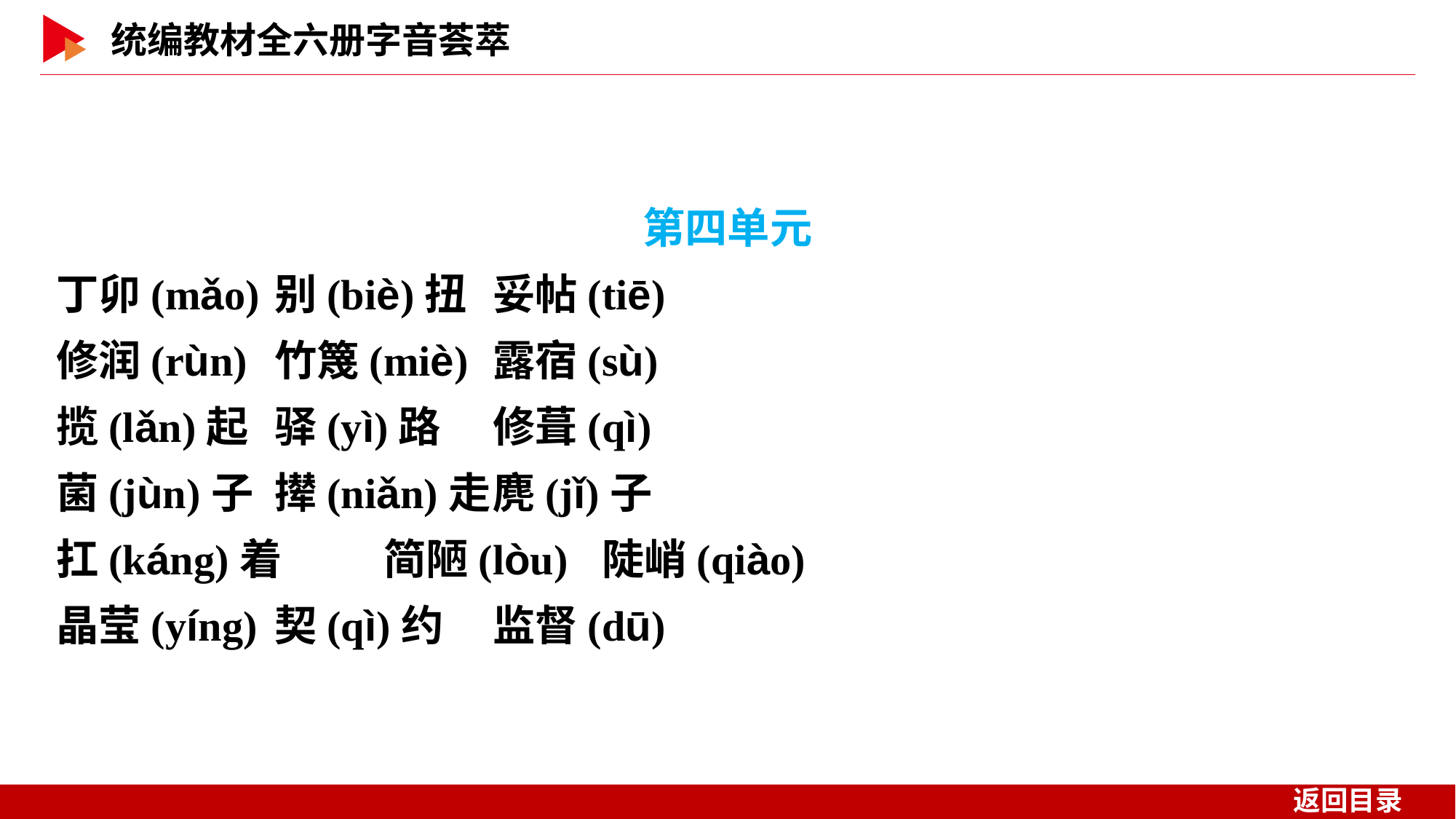

第四单元
丁卯(mǎo)	别(biè)扭	妥帖(tiē)
修润(rùn)	竹篾(miè)	露宿(sù)
揽(lǎn)起	驿(yì)路	修葺(qì)
菌(jùn)子	撵(niǎn)走	麂(jǐ)子
扛(káng)着	简陋(lòu)	陡峭(qiào)
晶莹(yíng)	契(qì)约	监督(dū)